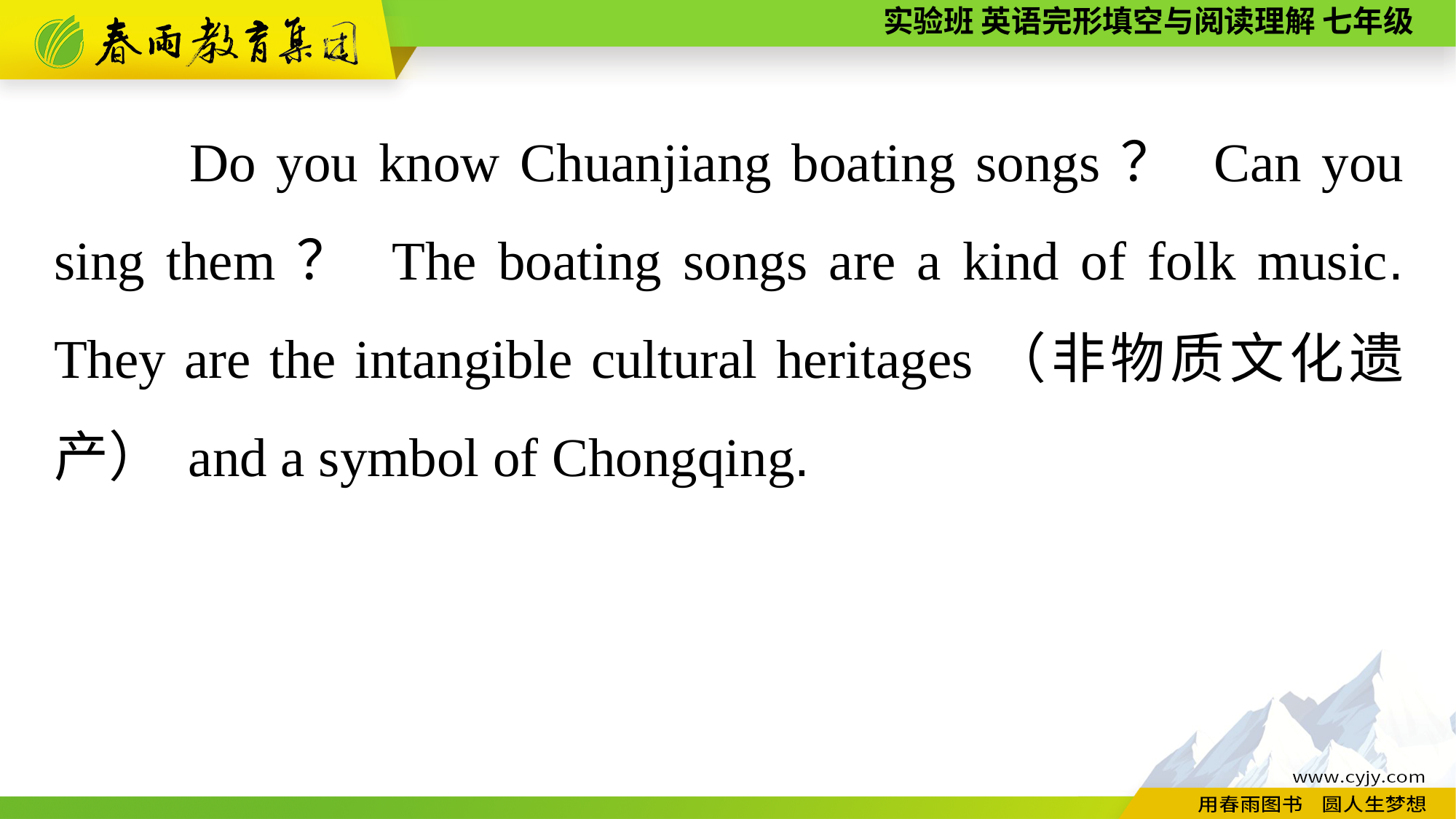

Do you know Chuanjiang boating songs？ Can you sing them？ The boating songs are a kind of folk music. They are the intangible cultural heritages（非物质文化遗产） and a symbol of Chongqing.